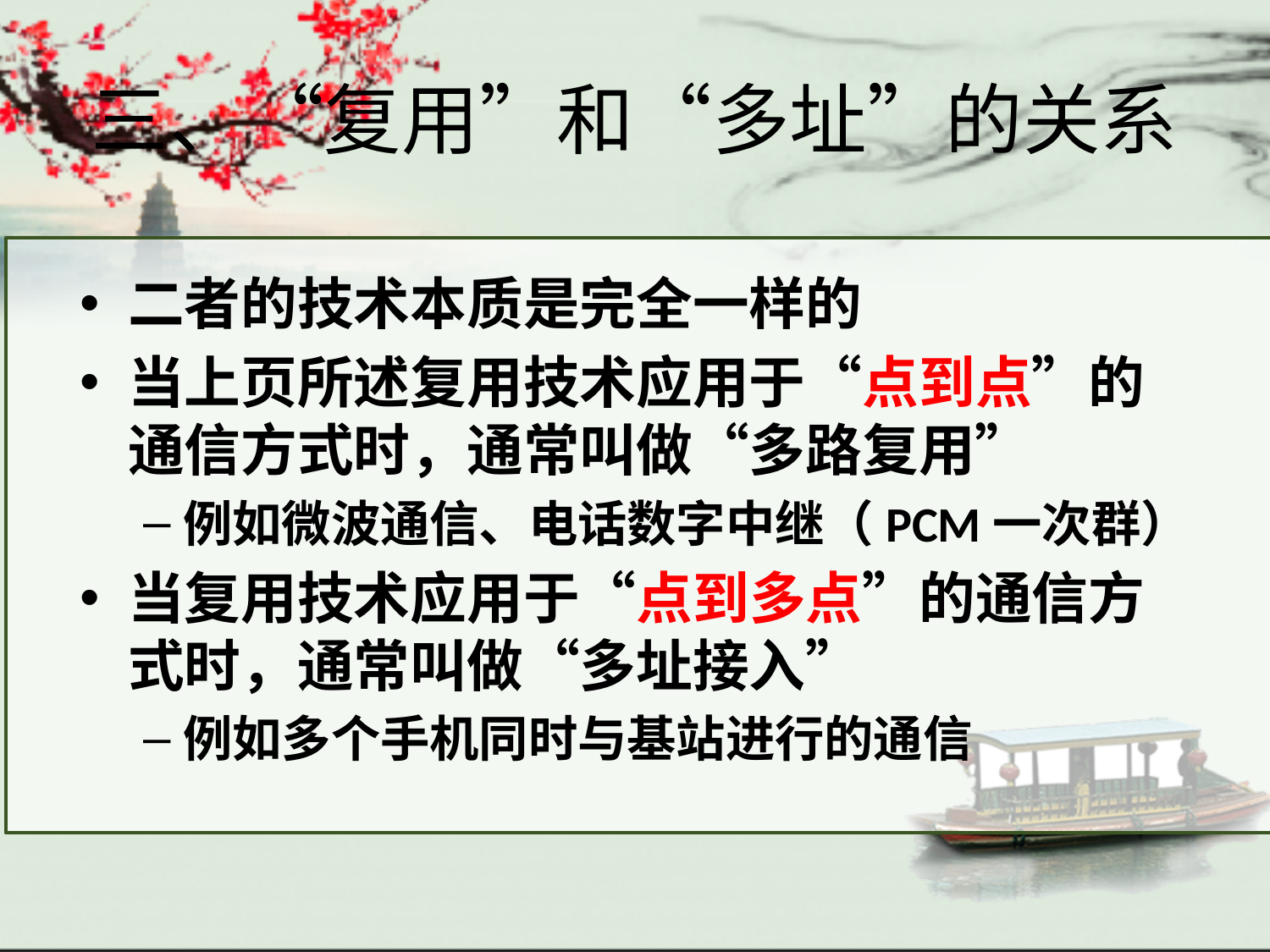

# 三、“复用”和“多址”的关系

二者的技术本质是完全一样的
当上页所述复用技术应用于“点到点”的通信方式时，通常叫做“多路复用”
例如微波通信、电话数字中继（PCM一次群）
当复用技术应用于“点到多点”的通信方式时，通常叫做“多址接入”
例如多个手机同时与基站进行的通信